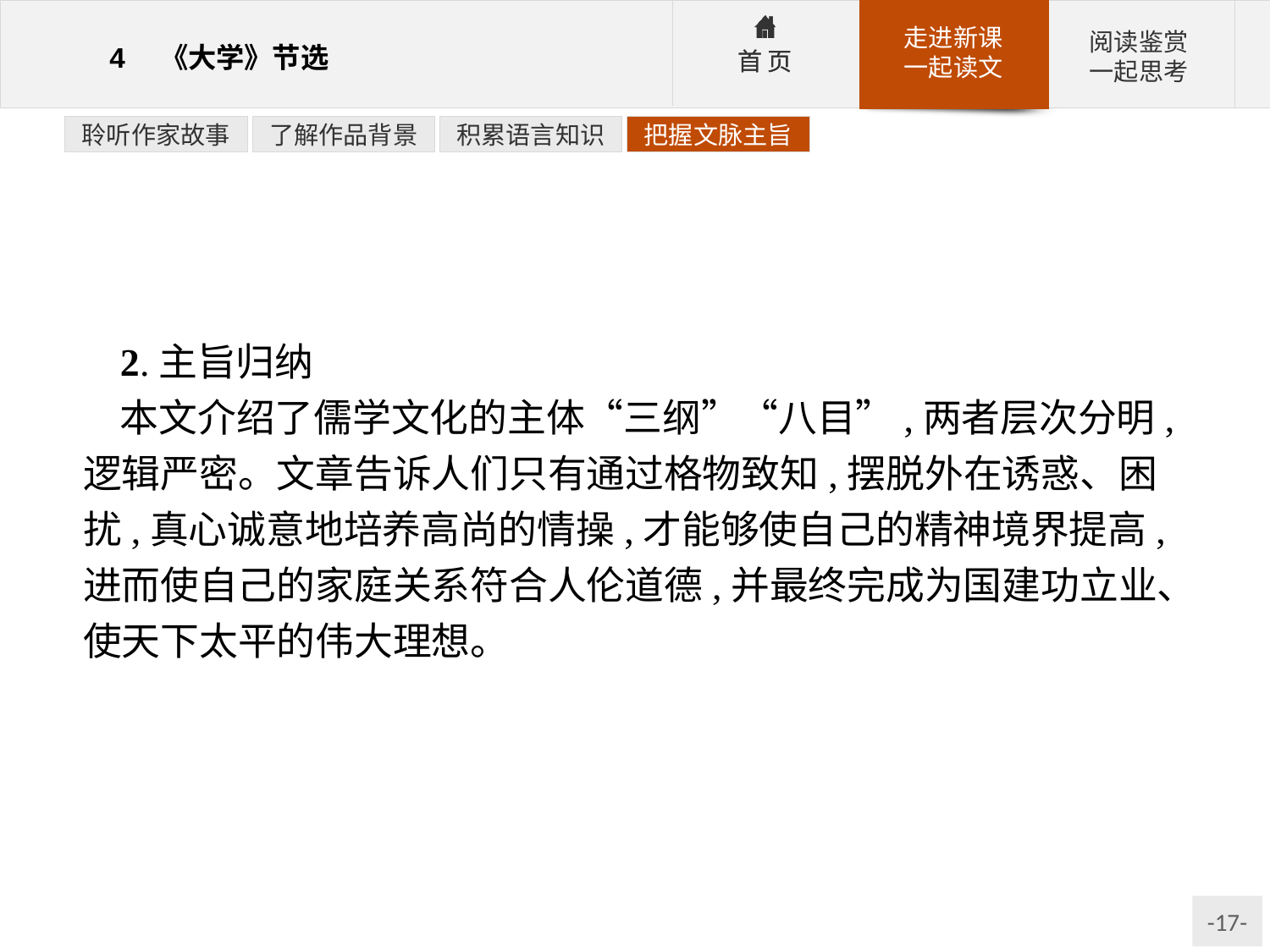

聆听作家故事
了解作品背景
积累语言知识
把握文脉主旨
2.主旨归纳
本文介绍了儒学文化的主体“三纲”“八目”,两者层次分明,逻辑严密。文章告诉人们只有通过格物致知,摆脱外在诱惑、困扰,真心诚意地培养高尚的情操,才能够使自己的精神境界提高,进而使自己的家庭关系符合人伦道德,并最终完成为国建功立业、使天下太平的伟大理想。